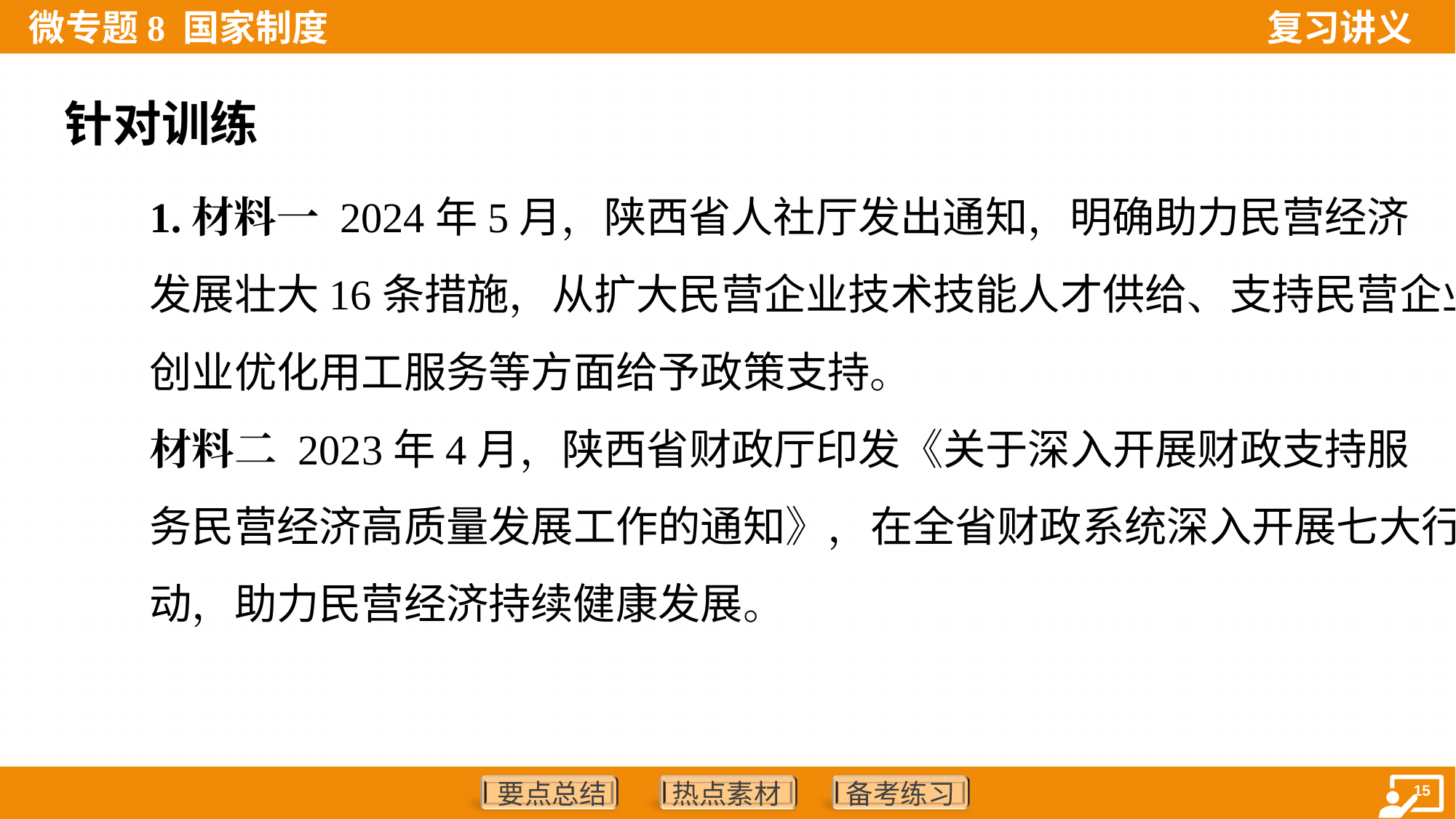

针对训练
1.材料一 2024年5月，陕西省人社厅发出通知，明确助力民营经济
发展壮大16条措施，从扩大民营企业技术技能人才供给、支持民营企业
创业优化用工服务等方面给予政策支持。
材料二 2023年4月，陕西省财政厅印发《关于深入开展财政支持服
务民营经济高质量发展工作的通知》，在全省财政系统深入开展七大行
动，助力民营经济持续健康发展。